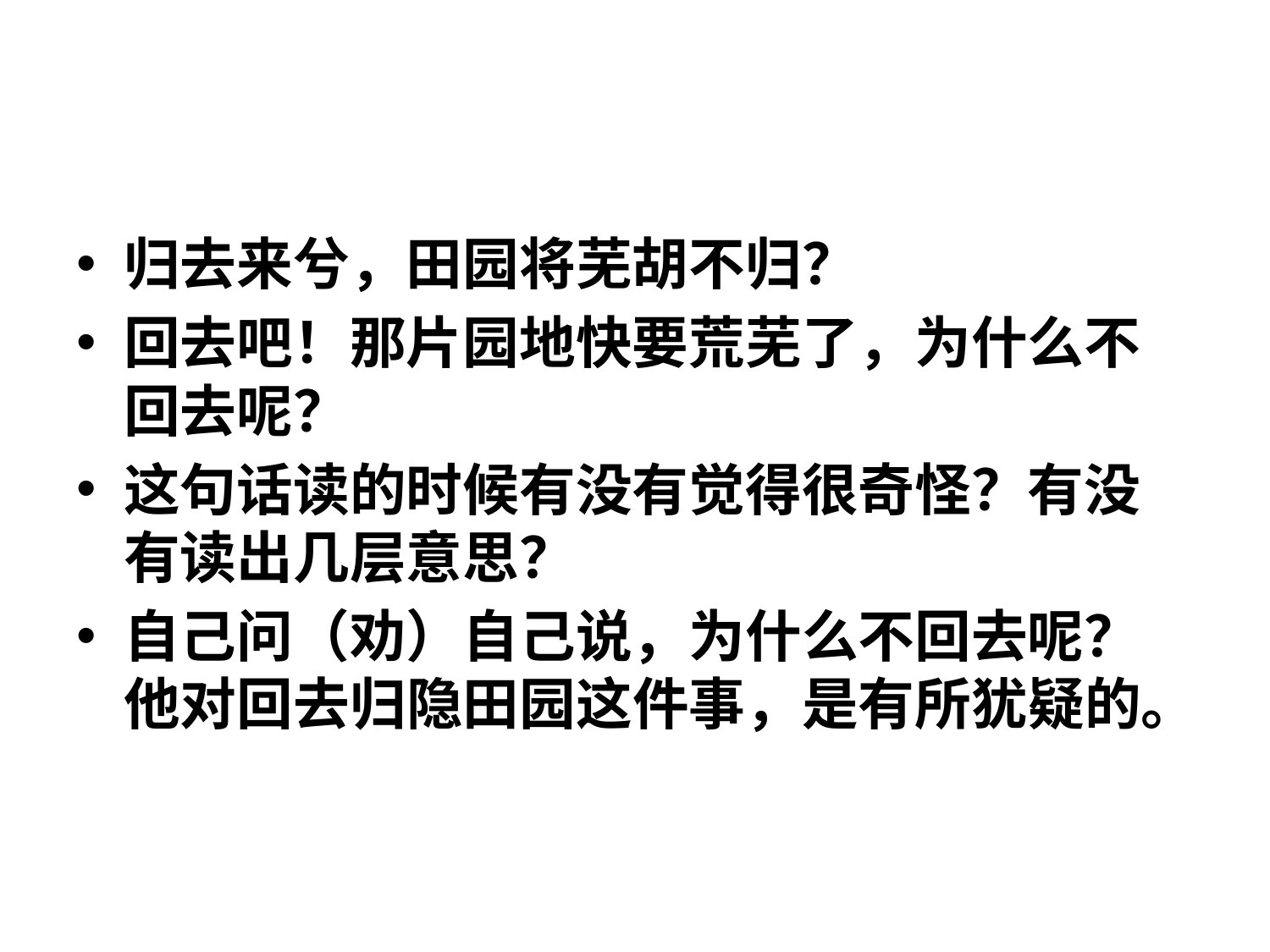

#
归去来兮，田园将芜胡不归？
回去吧！那片园地快要荒芜了，为什么不回去呢？
这句话读的时候有没有觉得很奇怪？有没有读出几层意思？
自己问（劝）自己说，为什么不回去呢？他对回去归隐田园这件事，是有所犹疑的。